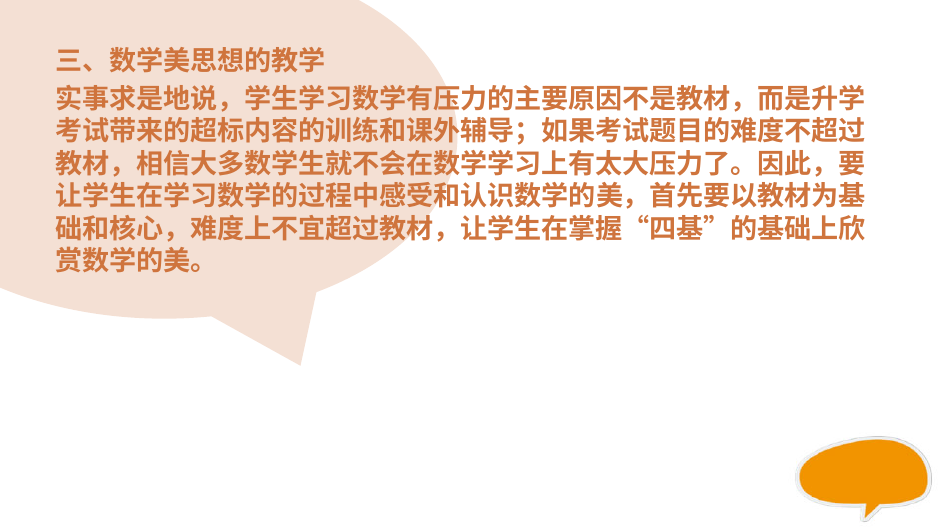

#
三、数学美思想的教学
实事求是地说，学生学习数学有压力的主要原因不是教材，而是升学考试带来的超标内容的训练和课外辅导；如果考试题目的难度不超过教材，相信大多数学生就不会在数学学习上有太大压力了。因此，要让学生在学习数学的过程中感受和认识数学的美，首先要以教材为基础和核心，难度上不宜超过教材，让学生在掌握“四基”的基础上欣赏数学的美。